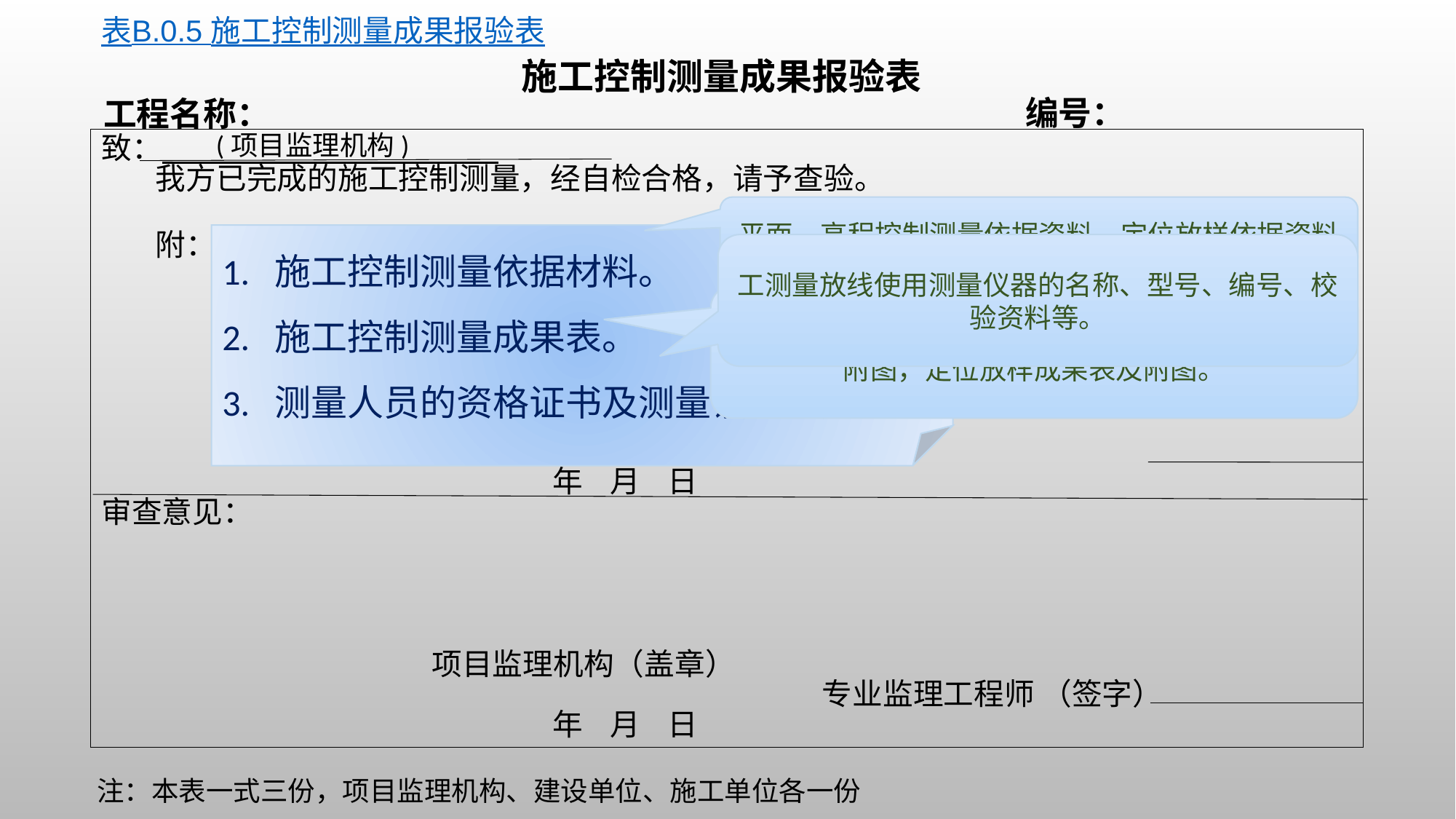

表B.0.5 施工控制测量成果报验表
施工控制测量成果报验表
编号：
工程名称：
(项目监理机构)
致：
       我方已完成的施工控制测量，经自检合格，请予查验。

       附：

                                                    施工项目部（盖章）
                                                项目技术负责人（签字）
                                                                  年    月    日
审查意见：

                                                项目监理机构（盖章）
                                                                                                          专业监理工程师 （签字）
                                                                  年    月    日
平面、高程控制测量依据资料，定位放样依据资料。
1.  施工控制测量依据材料。
2.  施工控制测量成果表。
3.  测量人员的资格证书及测量设备鉴定证书。
工测量放线使用测量仪器的名称、型号、编号、校验资料等。
平面、高程控制测量成果表（包含平差计算表）及附图，定位放样成果表及附图。
注：本表一式三份，项目监理机构、建设单位、施工单位各一份